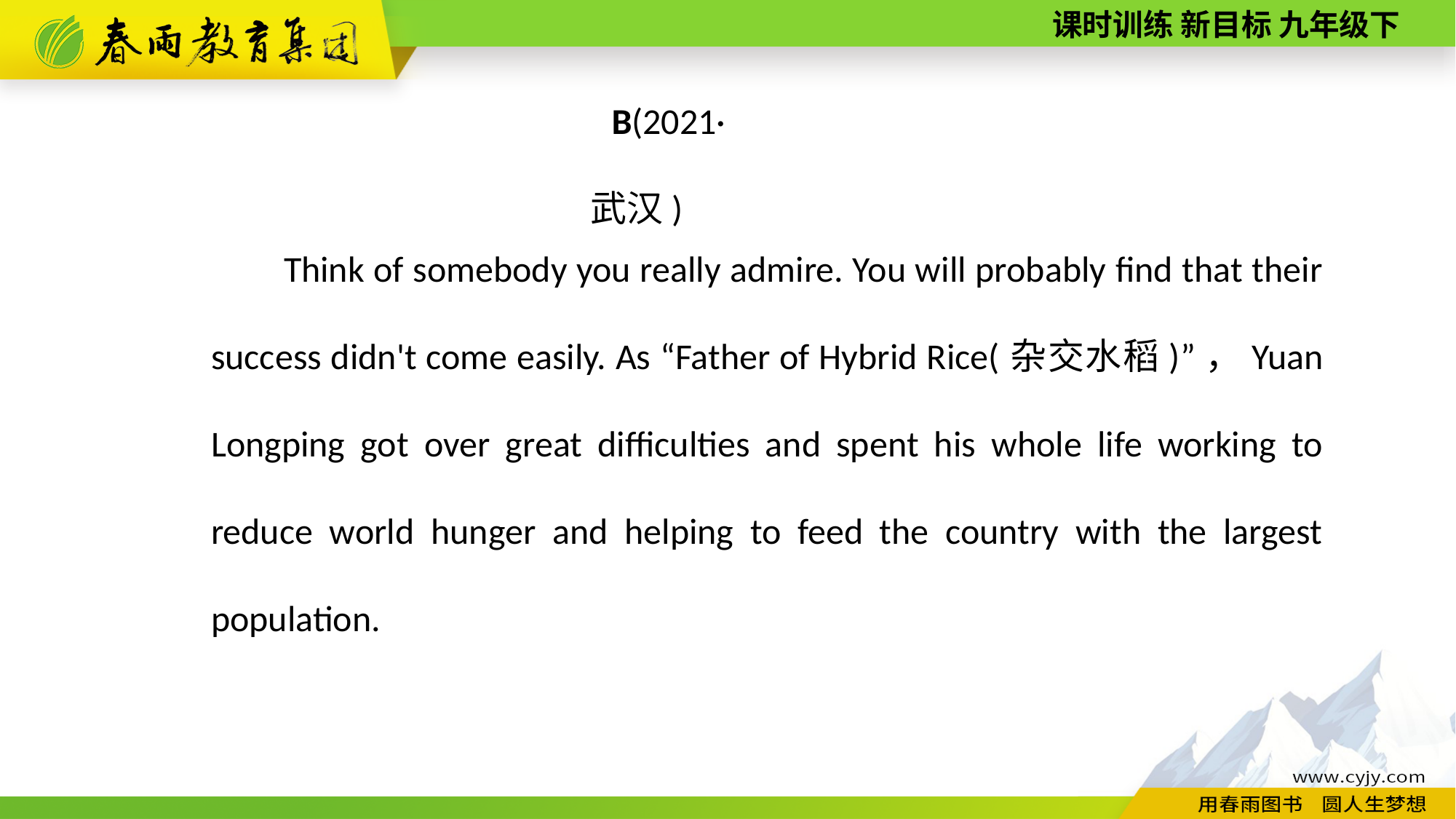

B(2021·武汉)
Think of somebody you really admire. You will probably find that their success didn't come easily. As “Father of Hybrid Rice(杂交水稻)”，Yuan Longping got over great difficulties and spent his whole life working to reduce world hunger and helping to feed the country with the largest population.